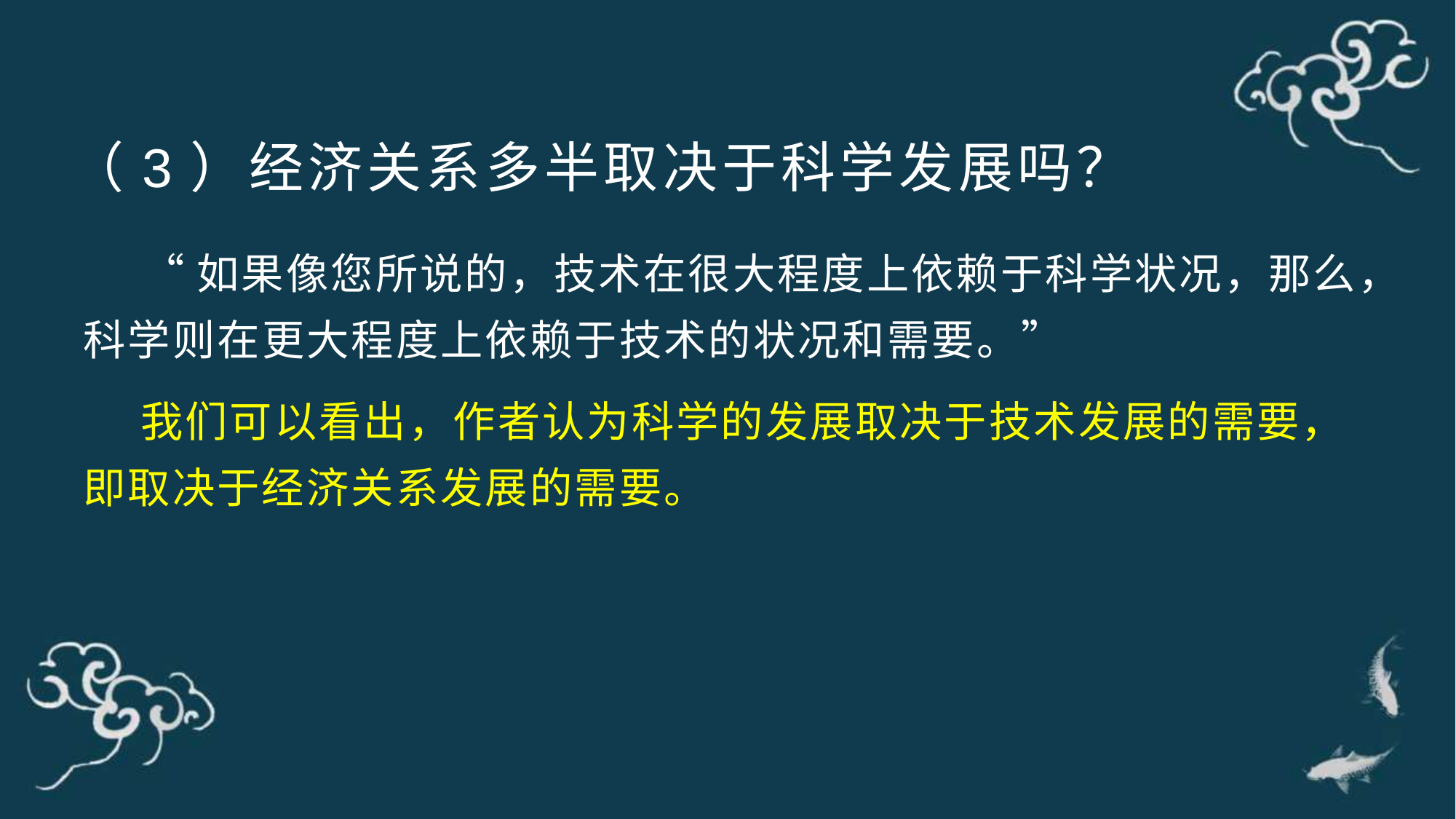

# （3）经济关系多半取决于科学发展吗？
     “如果像您所说的，技术在很大程度上依赖于科学状况，那么，科学则在更大程度上依赖于技术的状况和需要。”
    我们可以看出，作者认为科学的发展取决于技术发展的需要，即取决于经济关系发展的需要。